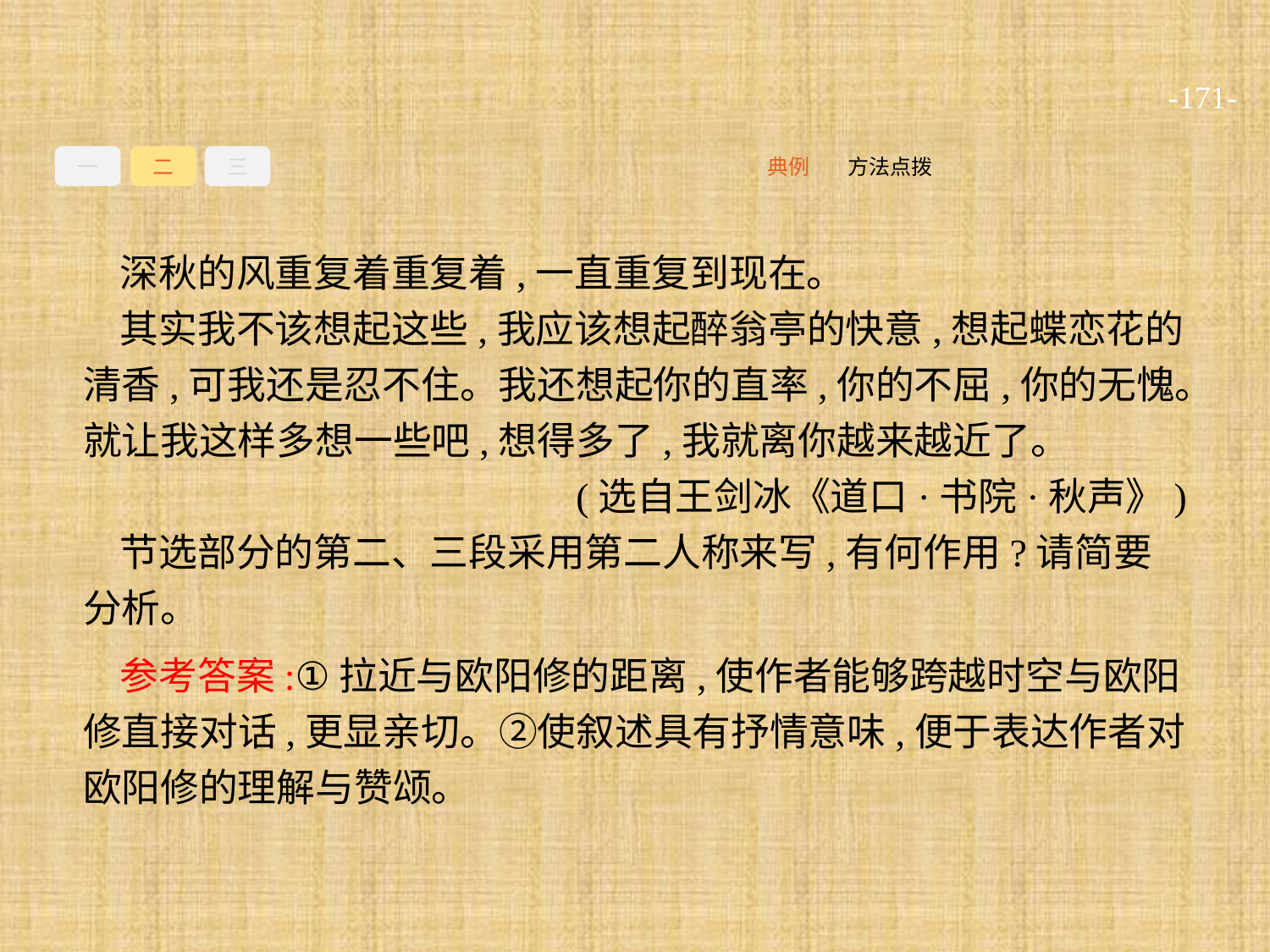

-171-
一
二
三
方法点拨
典例
深秋的风重复着重复着,一直重复到现在。
其实我不该想起这些,我应该想起醉翁亭的快意,想起蝶恋花的清香,可我还是忍不住。我还想起你的直率,你的不屈,你的无愧。就让我这样多想一些吧,想得多了,我就离你越来越近了。
(选自王剑冰《道口·书院·秋声》)
节选部分的第二、三段采用第二人称来写,有何作用?请简要分析。
参考答案:①拉近与欧阳修的距离,使作者能够跨越时空与欧阳修直接对话,更显亲切。②使叙述具有抒情意味,便于表达作者对欧阳修的理解与赞颂。